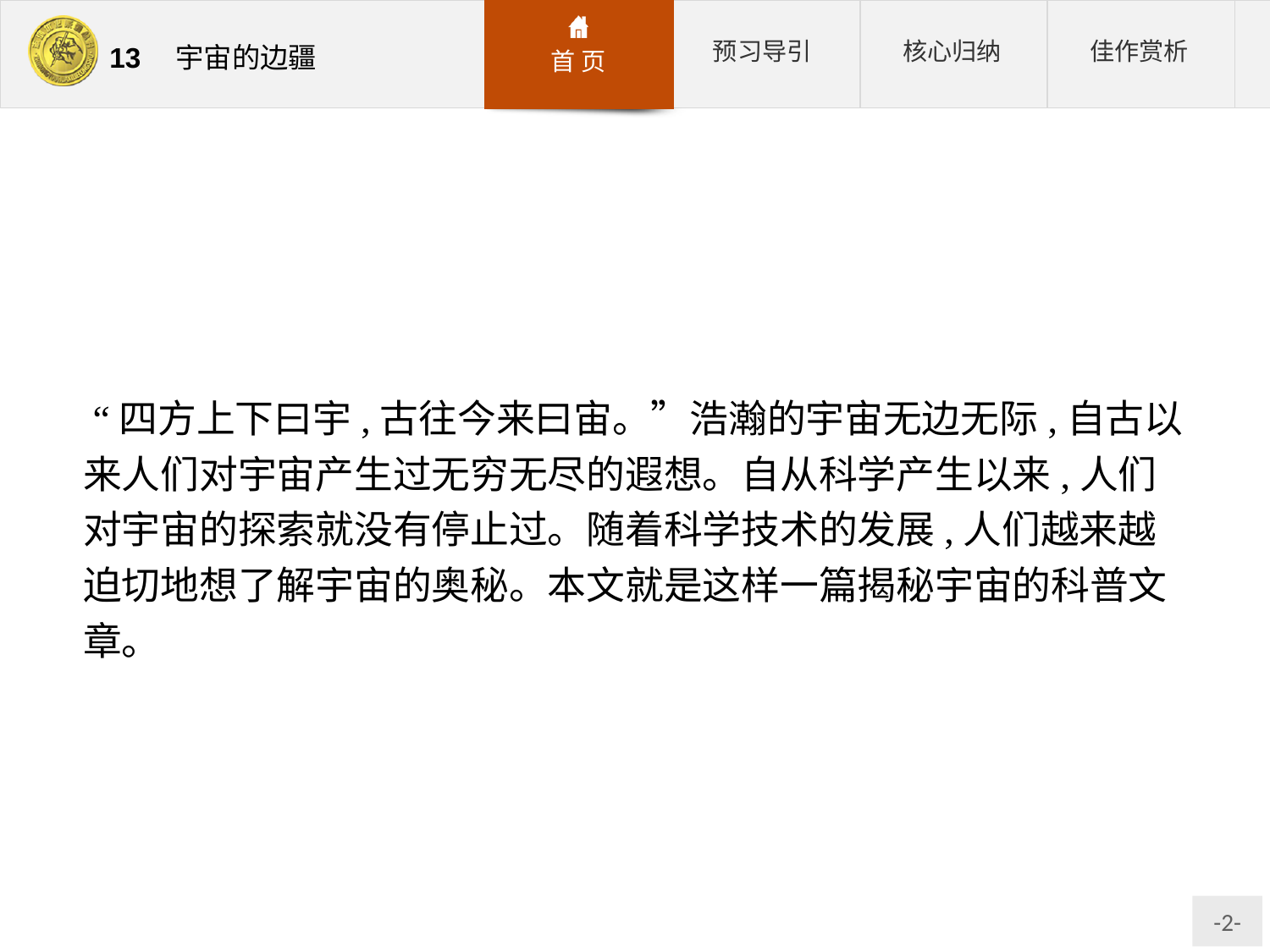

“四方上下曰宇,古往今来曰宙。”浩瀚的宇宙无边无际,自古以来人们对宇宙产生过无穷无尽的遐想。自从科学产生以来,人们对宇宙的探索就没有停止过。随着科学技术的发展,人们越来越迫切地想了解宇宙的奥秘。本文就是这样一篇揭秘宇宙的科普文章。